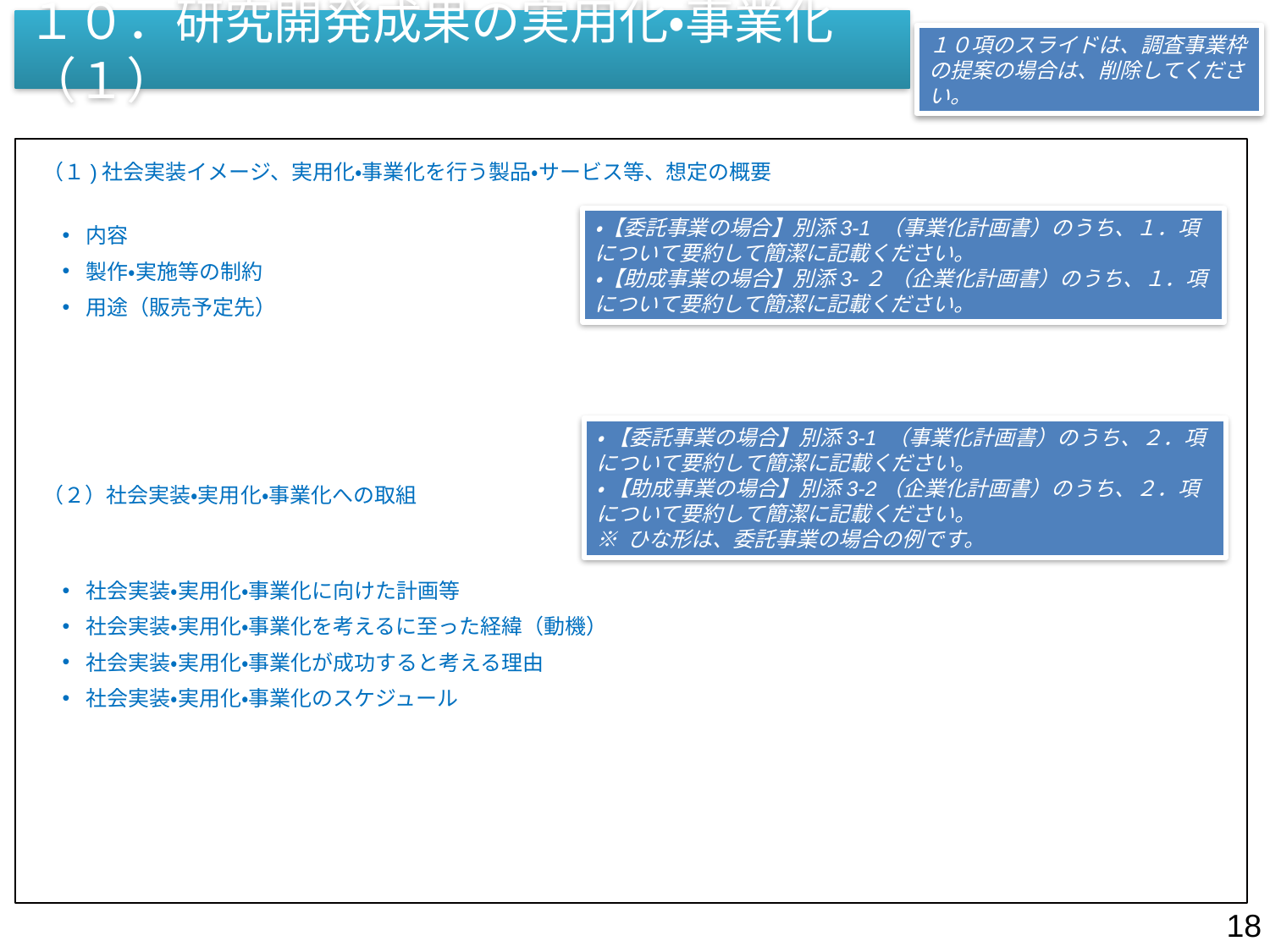

# １０．研究開発成果の実用化・事業化（１）
１０項のスライドは、調査事業枠の提案の場合は、削除してください。

（１)社会実装イメージ、実用化・事業化を行う製品・サービス等、想定の概要

（２）社会実装・実用化・事業化への取組

・【委託事業の場合】別添3-1 （事業化計画書）のうち、１．項について要約して簡潔に記載ください。
・【助成事業の場合】別添3-２ （企業化計画書）のうち、１．項について要約して簡潔に記載ください。
内容
製作・実施等の制約
用途（販売予定先）
・ 【委託事業の場合】別添3-1 （事業化計画書）のうち、２．項について要約して簡潔に記載ください。
・ 【助成事業の場合】別添3-2（企業化計画書）のうち、２．項について要約して簡潔に記載ください。
※ ひな形は、委託事業の場合の例です。
社会実装・実用化・事業化に向けた計画等
社会実装・実用化・事業化を考えるに至った経緯（動機）
社会実装・実用化・事業化が成功すると考える理由
社会実装・実用化・事業化のスケジュール

18